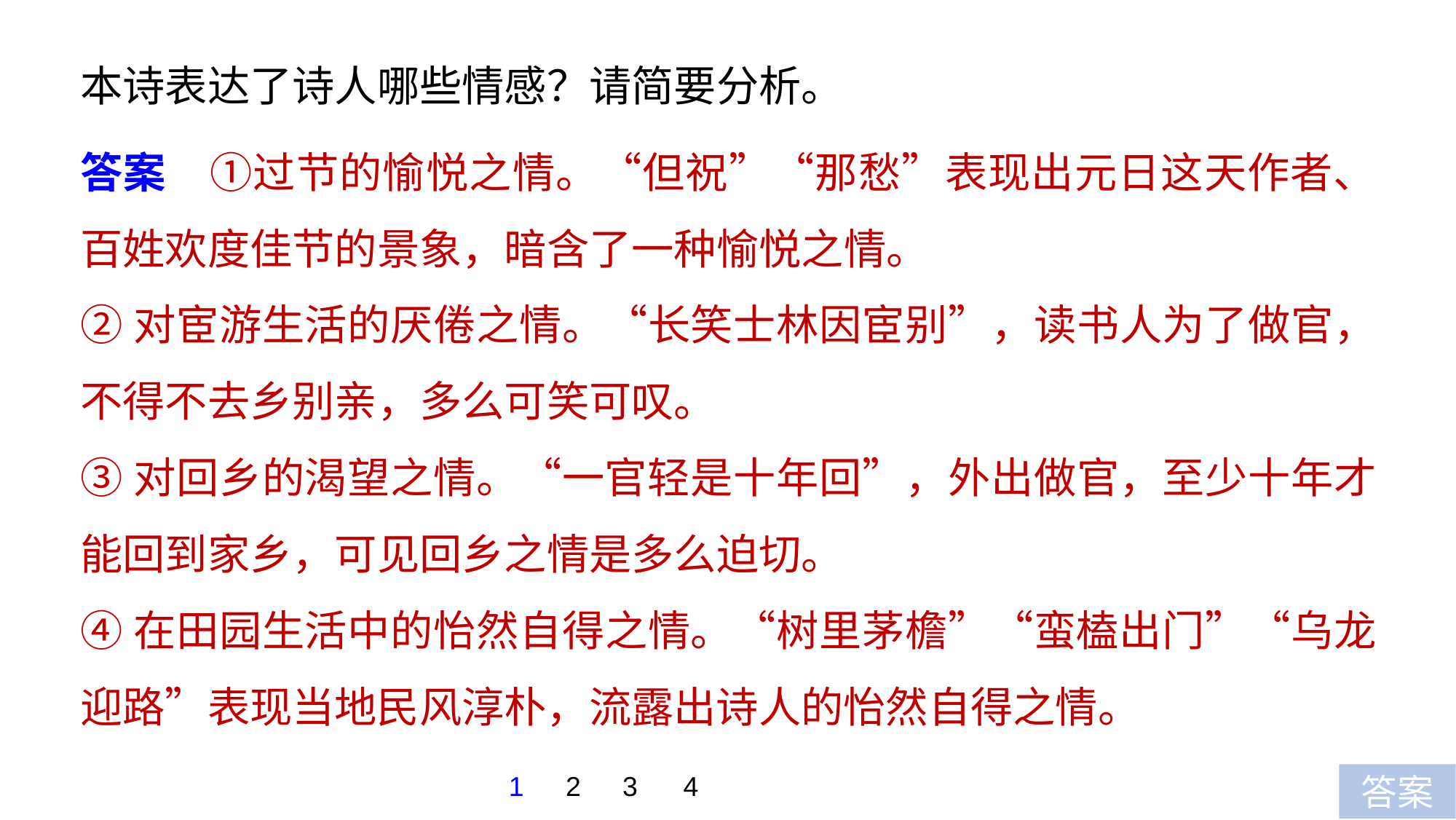

本诗表达了诗人哪些情感？请简要分析。
答案　①过节的愉悦之情。“但祝”“那愁”表现出元日这天作者、百姓欢度佳节的景象，暗含了一种愉悦之情。
②对宦游生活的厌倦之情。“长笑士林因宦别”，读书人为了做官，不得不去乡别亲，多么可笑可叹。
③对回乡的渴望之情。“一官轻是十年回”，外出做官，至少十年才能回到家乡，可见回乡之情是多么迫切。
④在田园生活中的怡然自得之情。“树里茅檐”“蛮榼出门”“乌龙迎路”表现当地民风淳朴，流露出诗人的怡然自得之情。
1
2
3
4
答案